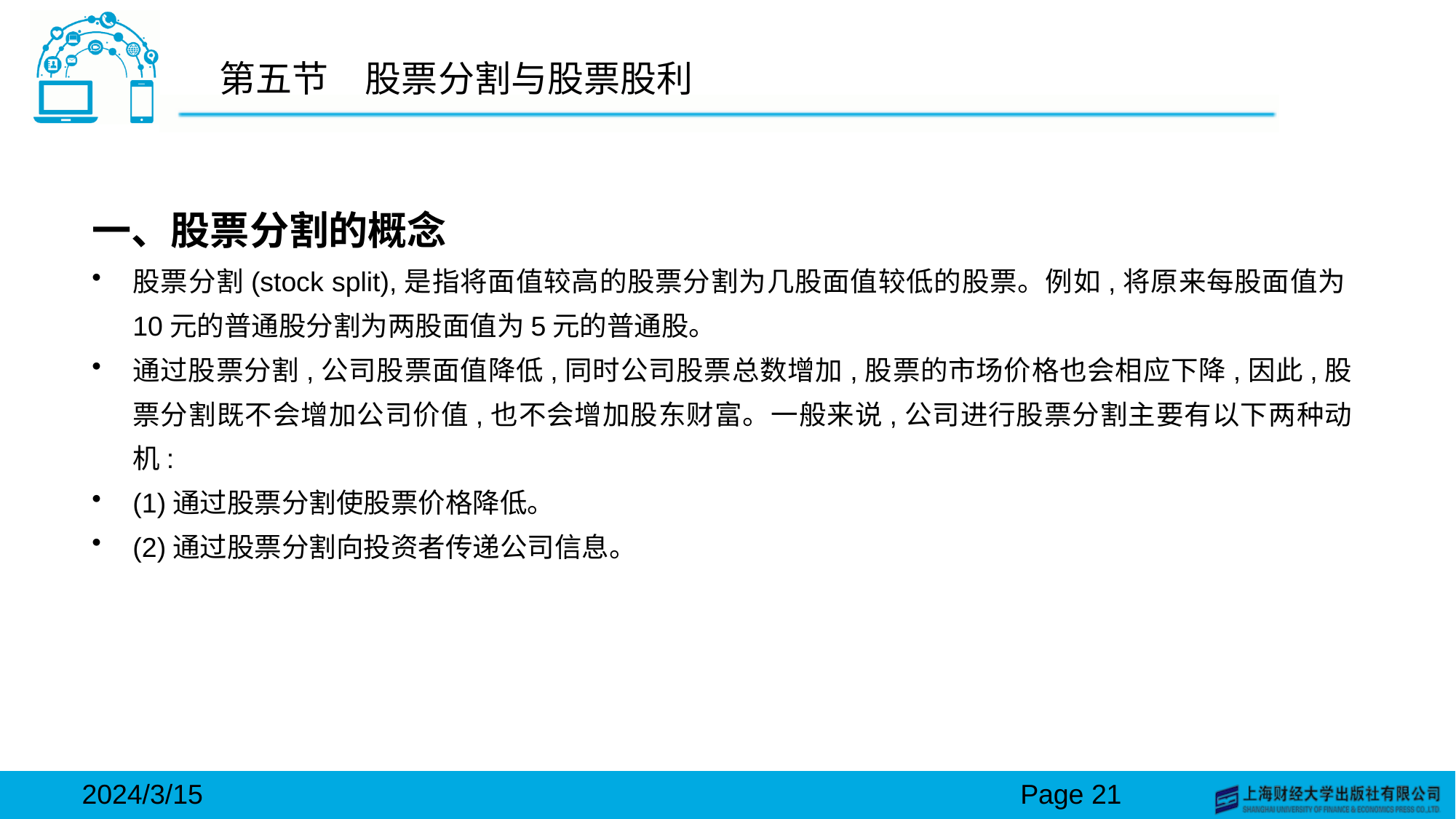

# 第五节　股票分割与股票股利
一、股票分割的概念
股票分割(stock split),是指将面值较高的股票分割为几股面值较低的股票。例如,将原来每股面值为10元的普通股分割为两股面值为5元的普通股。
通过股票分割,公司股票面值降低,同时公司股票总数增加,股票的市场价格也会相应下降,因此,股票分割既不会增加公司价值,也不会增加股东财富。一般来说,公司进行股票分割主要有以下两种动机:
(1)通过股票分割使股票价格降低。
(2)通过股票分割向投资者传递公司信息。

2024/3/15
Page 21